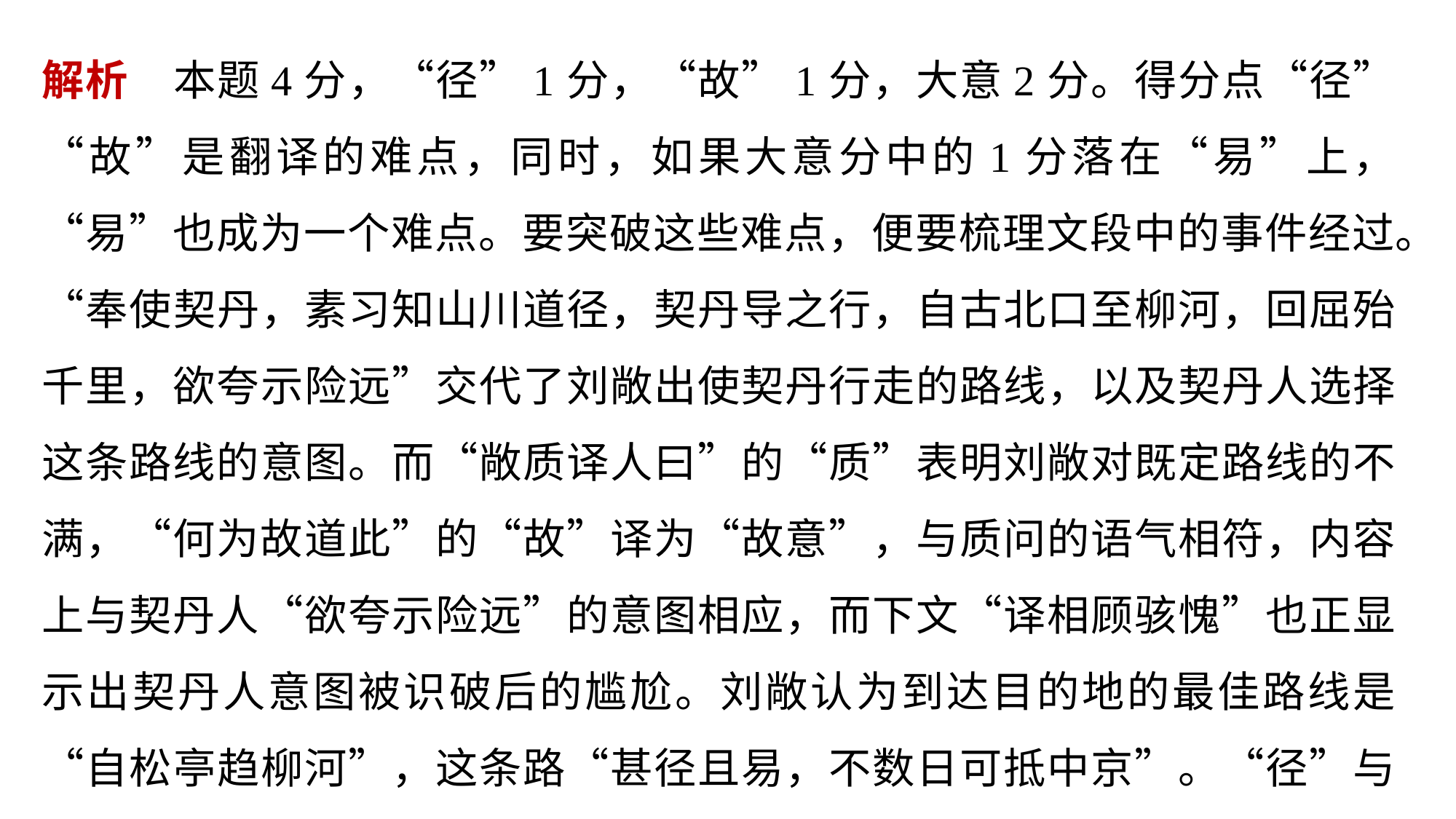

解析　本题4分，“径”1分，“故”1分，大意2分。得分点“径”“故”是翻译的难点，同时，如果大意分中的1分落在“易”上，“易”也成为一个难点。要突破这些难点，便要梳理文段中的事件经过。“奉使契丹，素习知山川道径，契丹导之行，自古北口至柳河，回屈殆千里，欲夸示险远”交代了刘敞出使契丹行走的路线，以及契丹人选择这条路线的意图。而“敞质译人曰”的“质”表明刘敞对既定路线的不满，“何为故道此”的“故”译为“故意”，与质问的语气相符，内容上与契丹人“欲夸示险远”的意图相应，而下文“译相顾骇愧”也正显示出契丹人意图被识破后的尴尬。刘敞认为到达目的地的最佳路线是“自松亭趋柳河”，这条路“甚径且易，不数日可抵中京”。“径”与原路线“回屈”